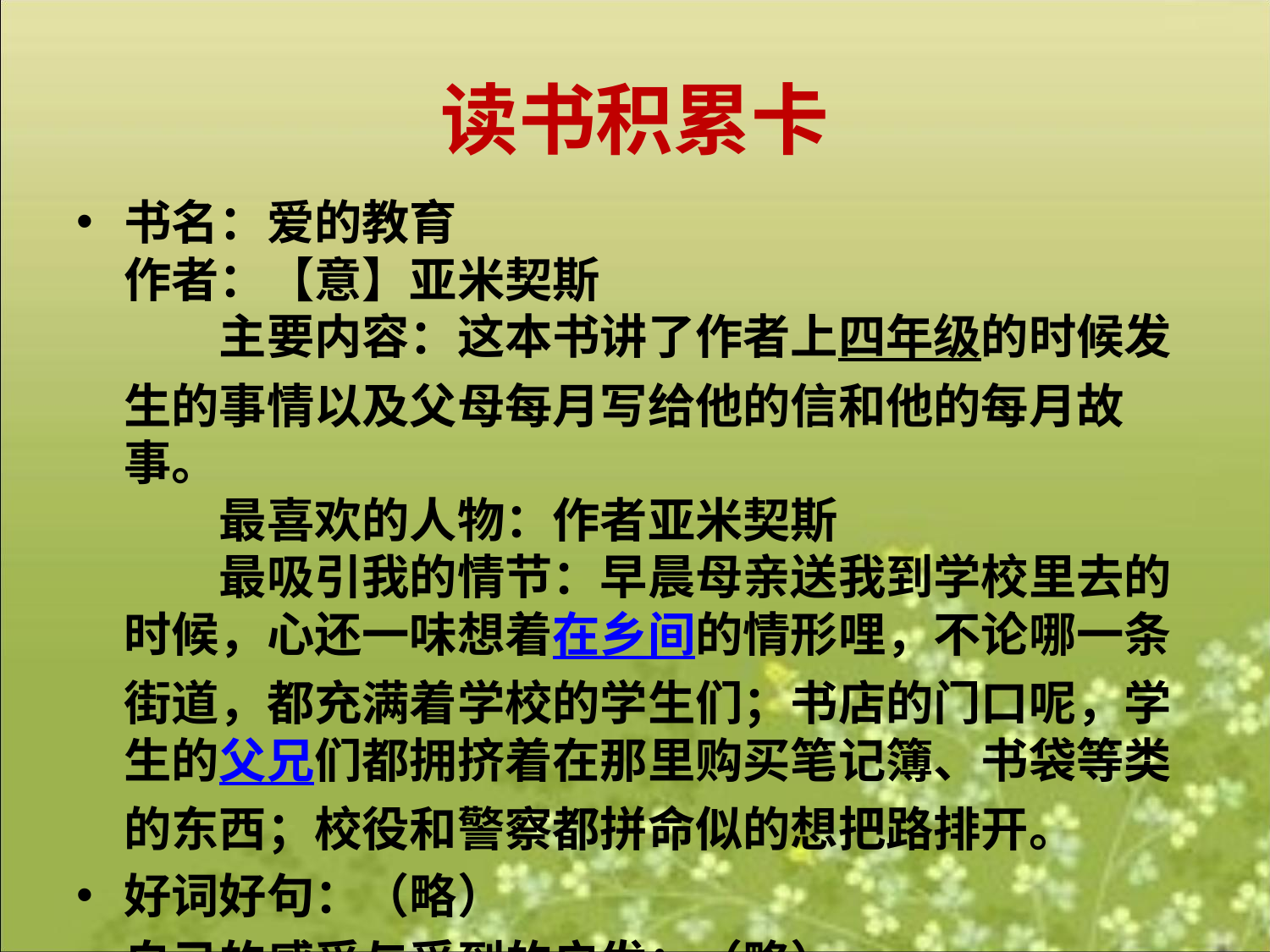

# 读书积累卡
书名：爱的教育
作者：【意】亚米契斯
　　主要内容：这本书讲了作者上四年级的时候发生的事情以及父母每月写给他的信和他的每月故事。
　　最喜欢的人物：作者亚米契斯
　　最吸引我的情节：早晨母亲送我到学校里去的时候，心还一味想着在乡间的情形哩，不论哪一条街道，都充满着学校的学生们；书店的门口呢，学生的父兄们都拥挤着在那里购买笔记簿、书袋等类的东西；校役和警察都拼命似的想把路排开。
好词好句：（略）
自己的感受与受到的启发：（略）